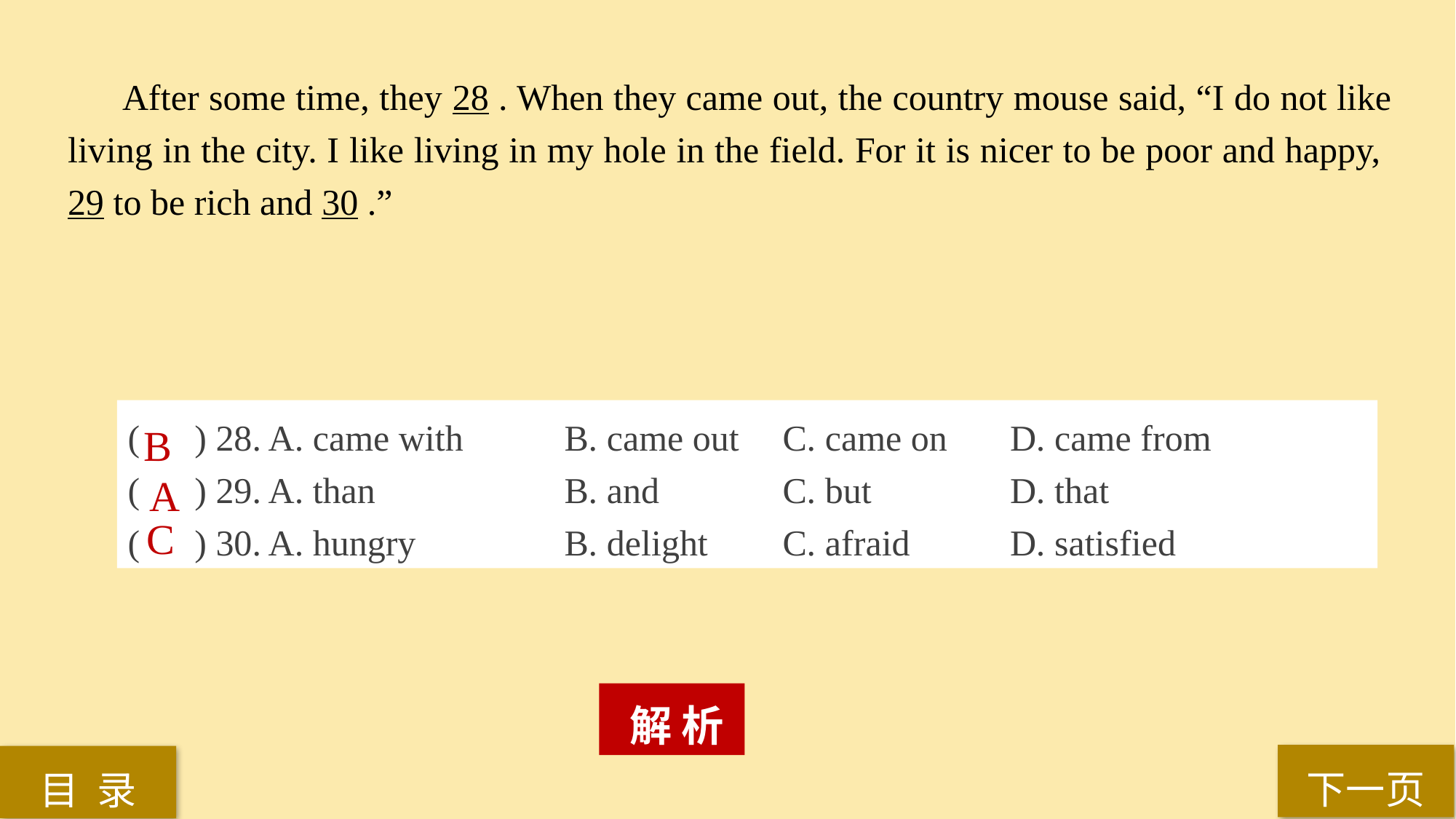

After some time, they 28 . When they came out, the country mouse said, “I do not like living in the city. I like living in my hole in the field. For it is nicer to be poor and happy,  29 to be rich and 30 .”
(      ) 28. A. came with 	B. came out 	C. came on 	 D. came from
(      ) 29. A. than		B. and 		C. but		 D. that
(      ) 30. A. hungry 		B. delight 	C. afraid 	 D. satisfied
B
A
C
 解 析